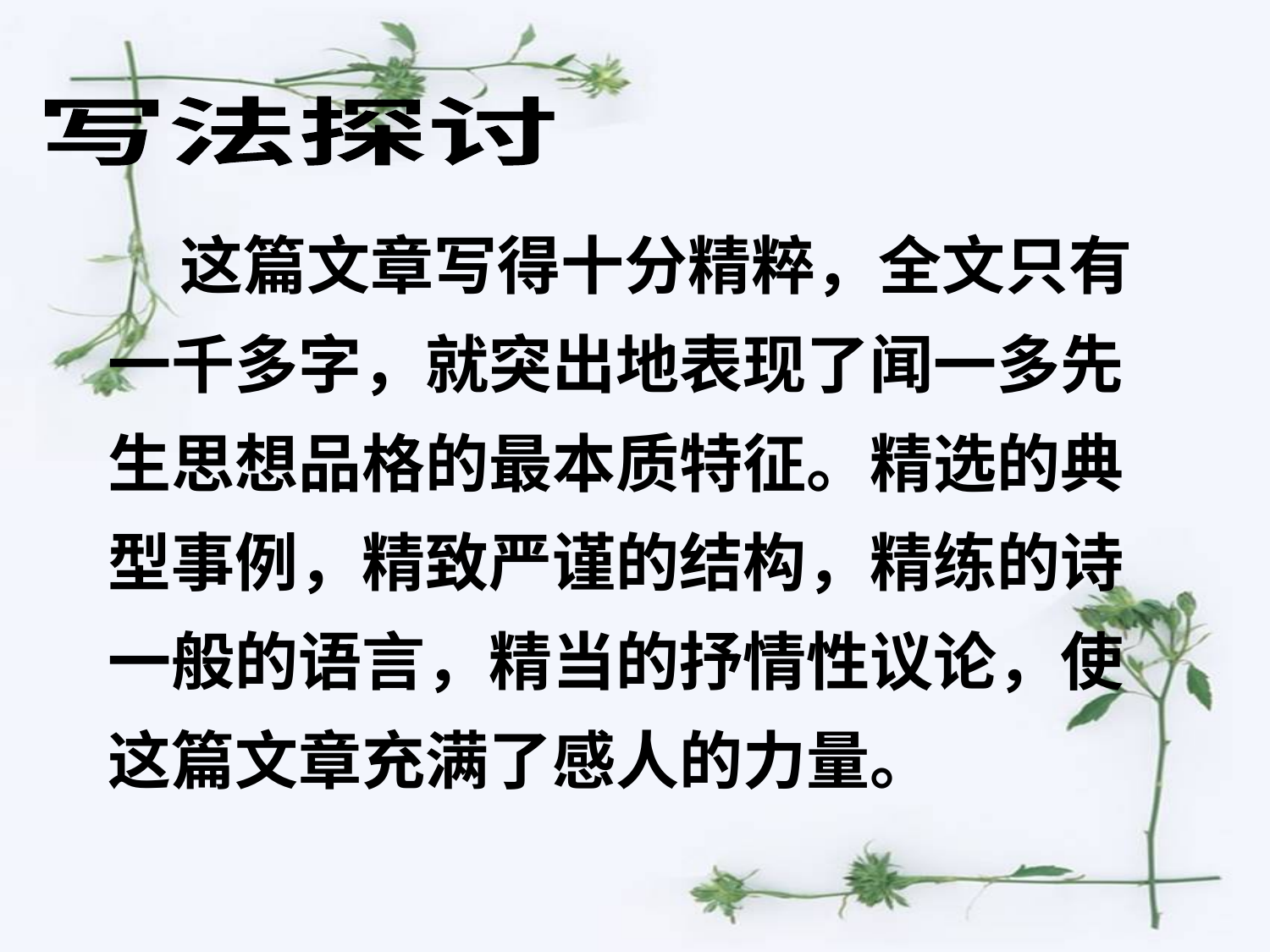

写法探讨
    这篇文章写得十分精粹，全文只有一千多字，就突出地表现了闻一多先生思想品格的最本质特征。精选的典型事例，精致严谨的结构，精练的诗一般的语言，精当的抒情性议论，使这篇文章充满了感人的力量。